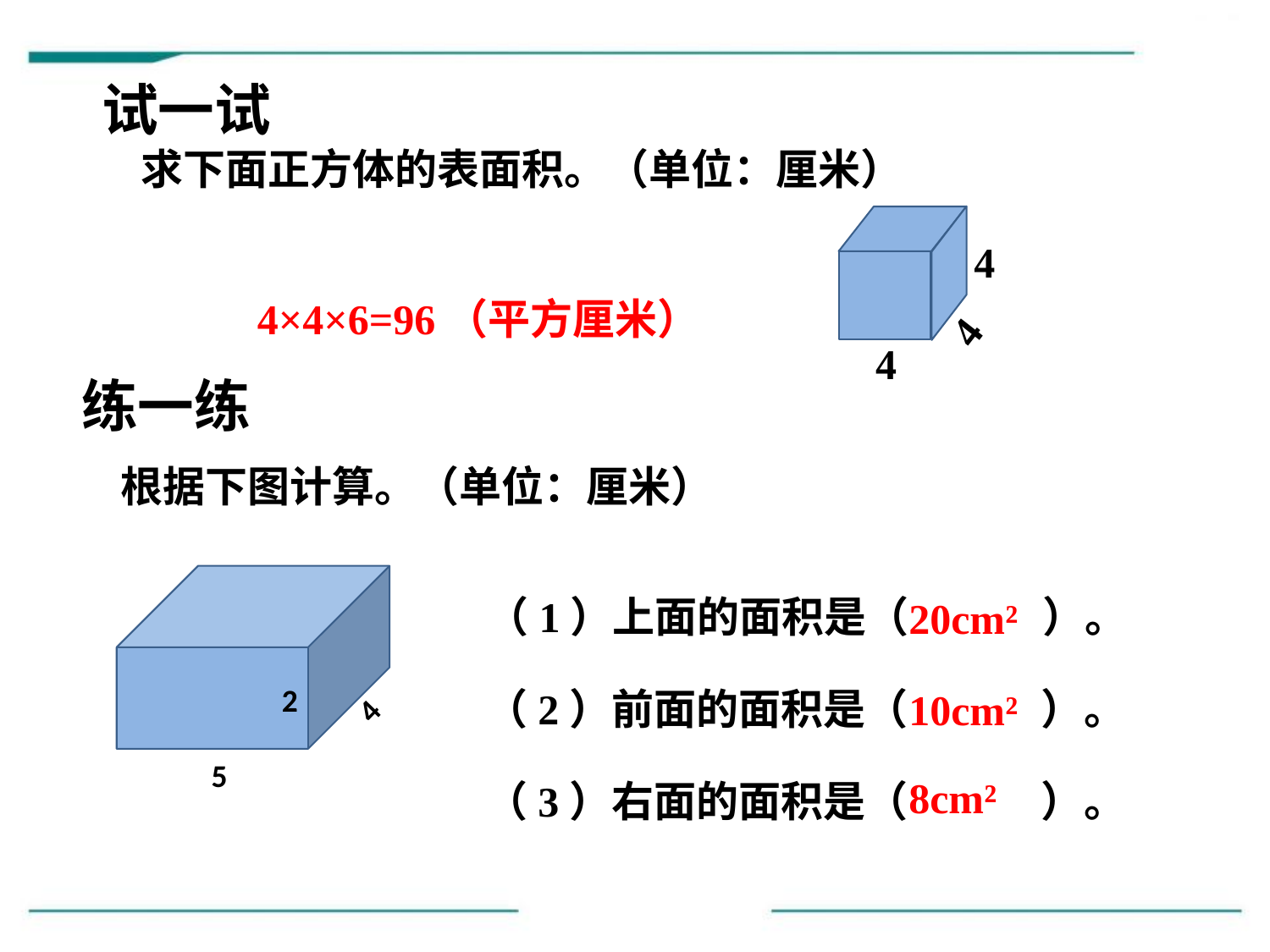

试一试
   求下面正方体的表面积。（单位：厘米）

4
4
4
4×4×6=96（平方厘米）
练一练
   根据下图计算。（单位：厘米）

2
4
5
（1）上面的面积是（              ）。
20cm²
（2）前面的面积是（              ）。
10cm²
8cm²
（3）右面的面积是（              ）。